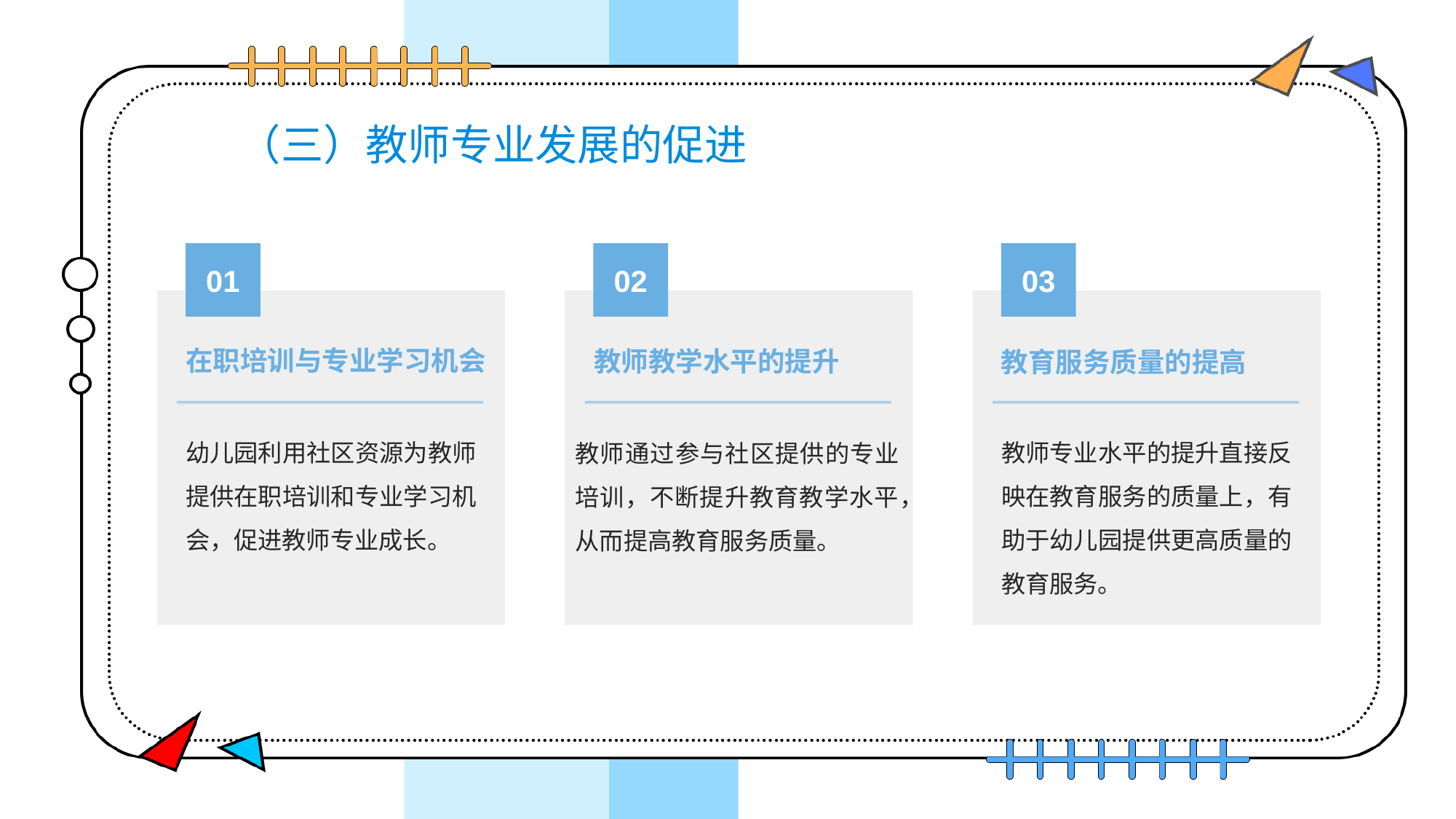

# （三）教师专业发展的促进
01
02
03

在职培训与专业学习机会
教师教学水平的提升
教育服务质量的提高
幼儿园利用社区资源为教师提供在职培训和专业学习机会，促进教师专业成长。
教师专业水平的提升直接反映在教育服务的质量上，有助于幼儿园提供更高质量的教育服务。
教师通过参与社区提供的专业培训，不断提升教育教学水平，从而提高教育服务质量。